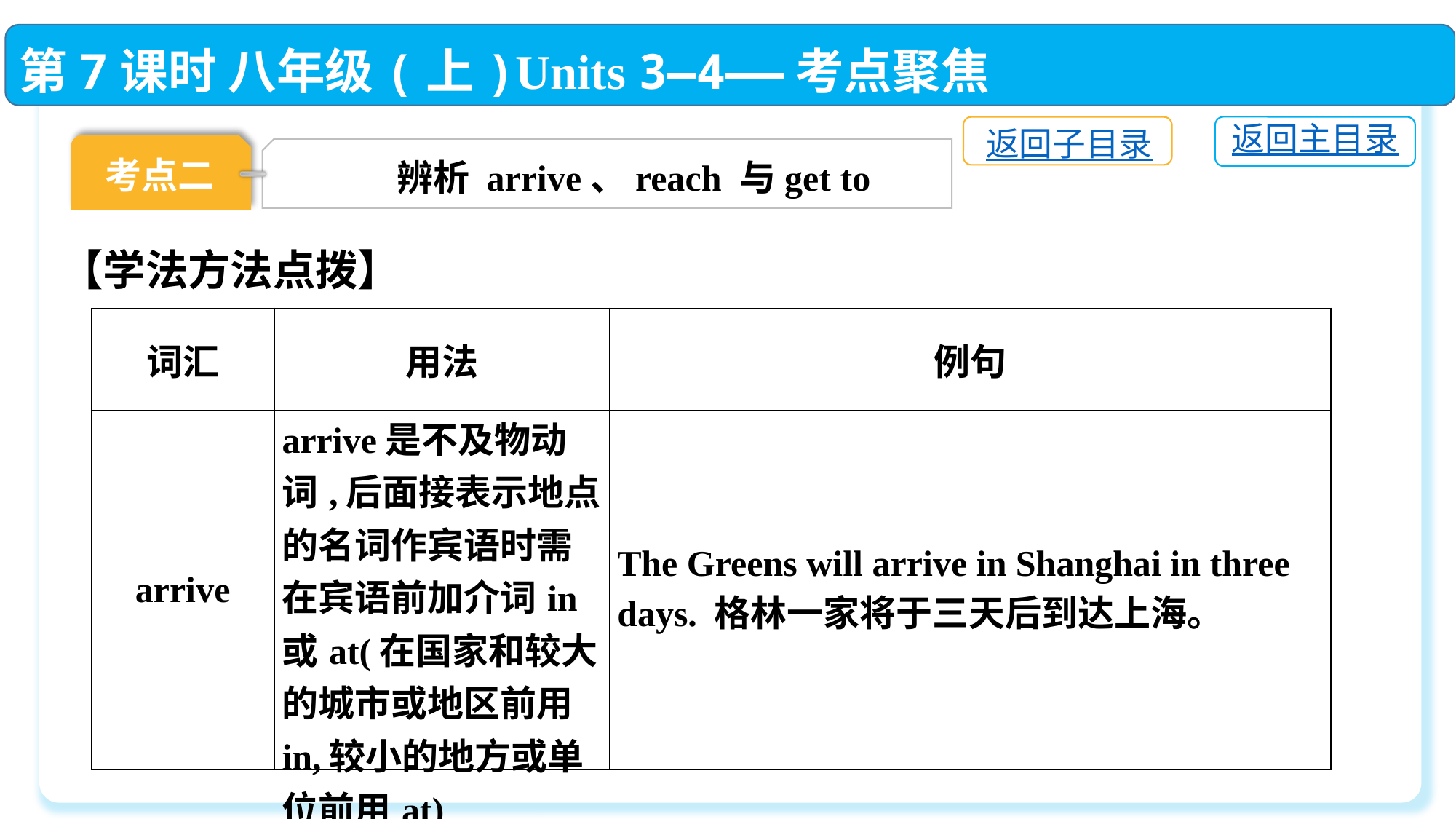

第7课时 八年级(上)Units 3—4——考点聚焦

返回主目录

返回子目录
考点二
辨析 arrive、reach 与get to

【学法方法点拨】

| 词汇 | 用法 | 例句 |
| --- | --- | --- |
| arrive | arrive是不及物动词,后面接表示地点的名词作宾语时需在宾语前加介词in或at(在国家和较大的城市或地区前用in,较小的地方或单位前用at) | The Greens will arrive in Shanghai in three days. 格林一家将于三天后到达上海。 |